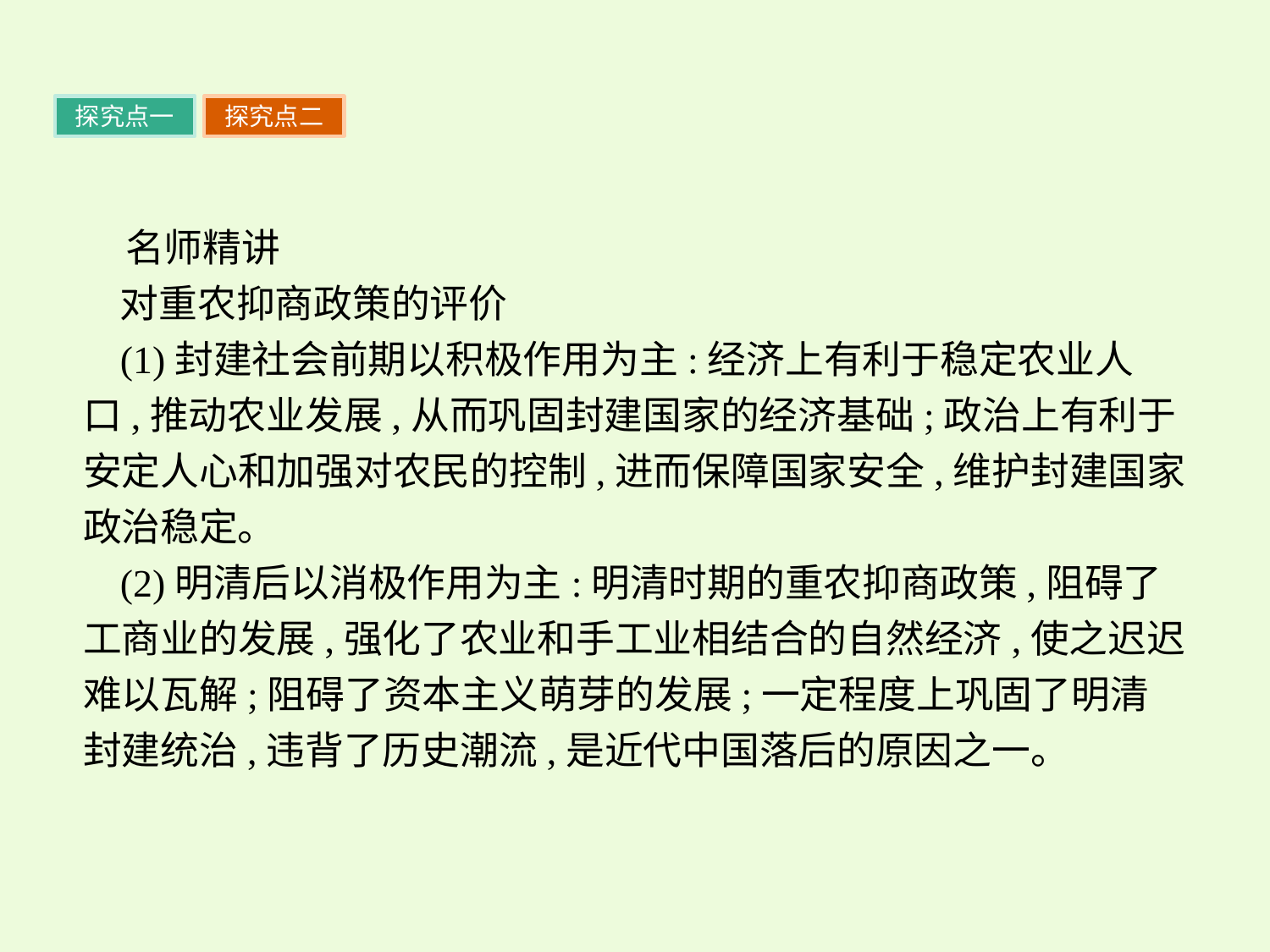

探究点一
探究点二
名师精讲
对重农抑商政策的评价
(1)封建社会前期以积极作用为主:经济上有利于稳定农业人口,推动农业发展,从而巩固封建国家的经济基础;政治上有利于安定人心和加强对农民的控制,进而保障国家安全,维护封建国家政治稳定。
(2)明清后以消极作用为主:明清时期的重农抑商政策,阻碍了工商业的发展,强化了农业和手工业相结合的自然经济,使之迟迟难以瓦解;阻碍了资本主义萌芽的发展;一定程度上巩固了明清封建统治,违背了历史潮流,是近代中国落后的原因之一。